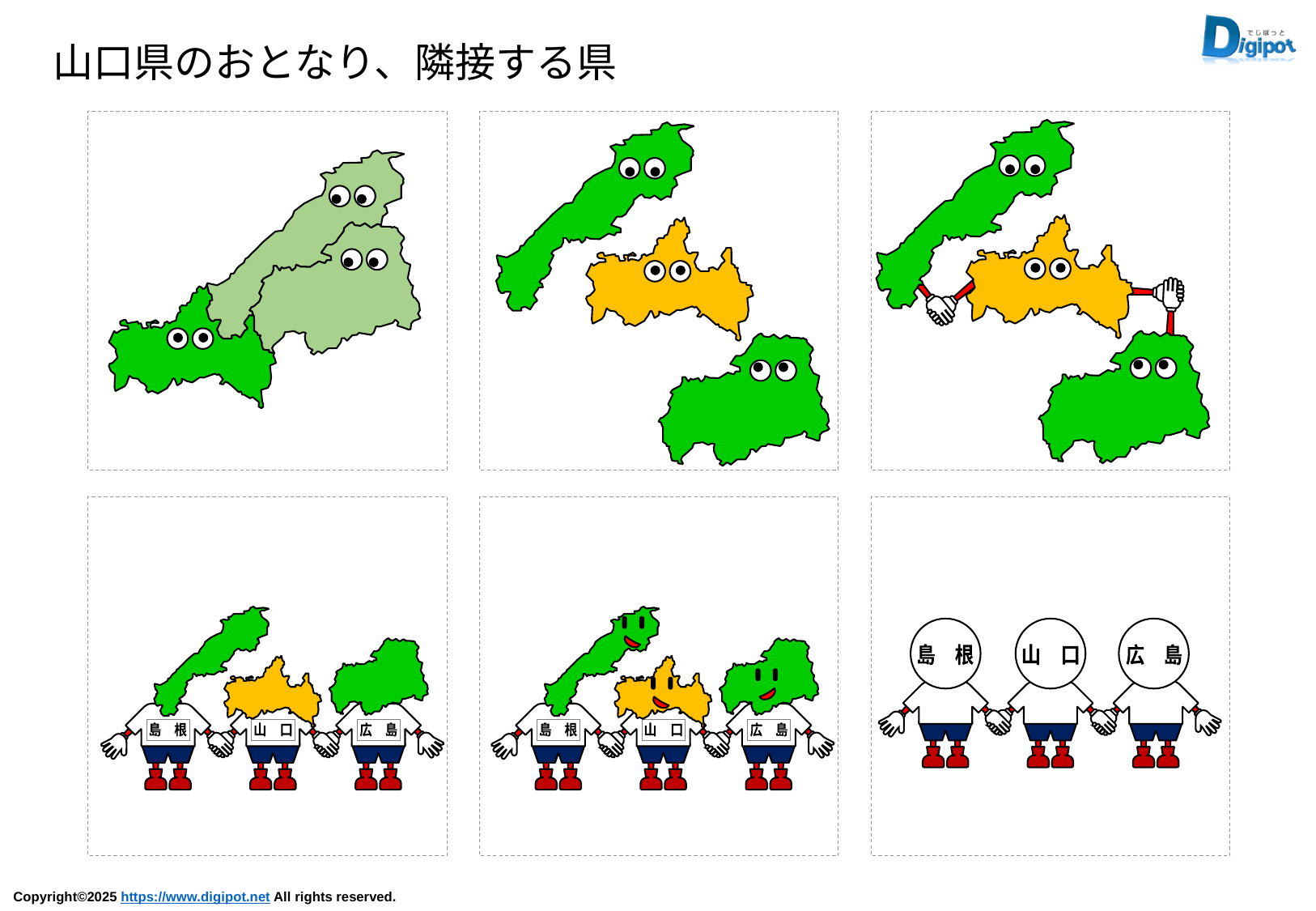

山口県のおとなり、隣接する県

島　根

山　口

広　島

島　根

山　口

広　島

島　根

山　口

広　島